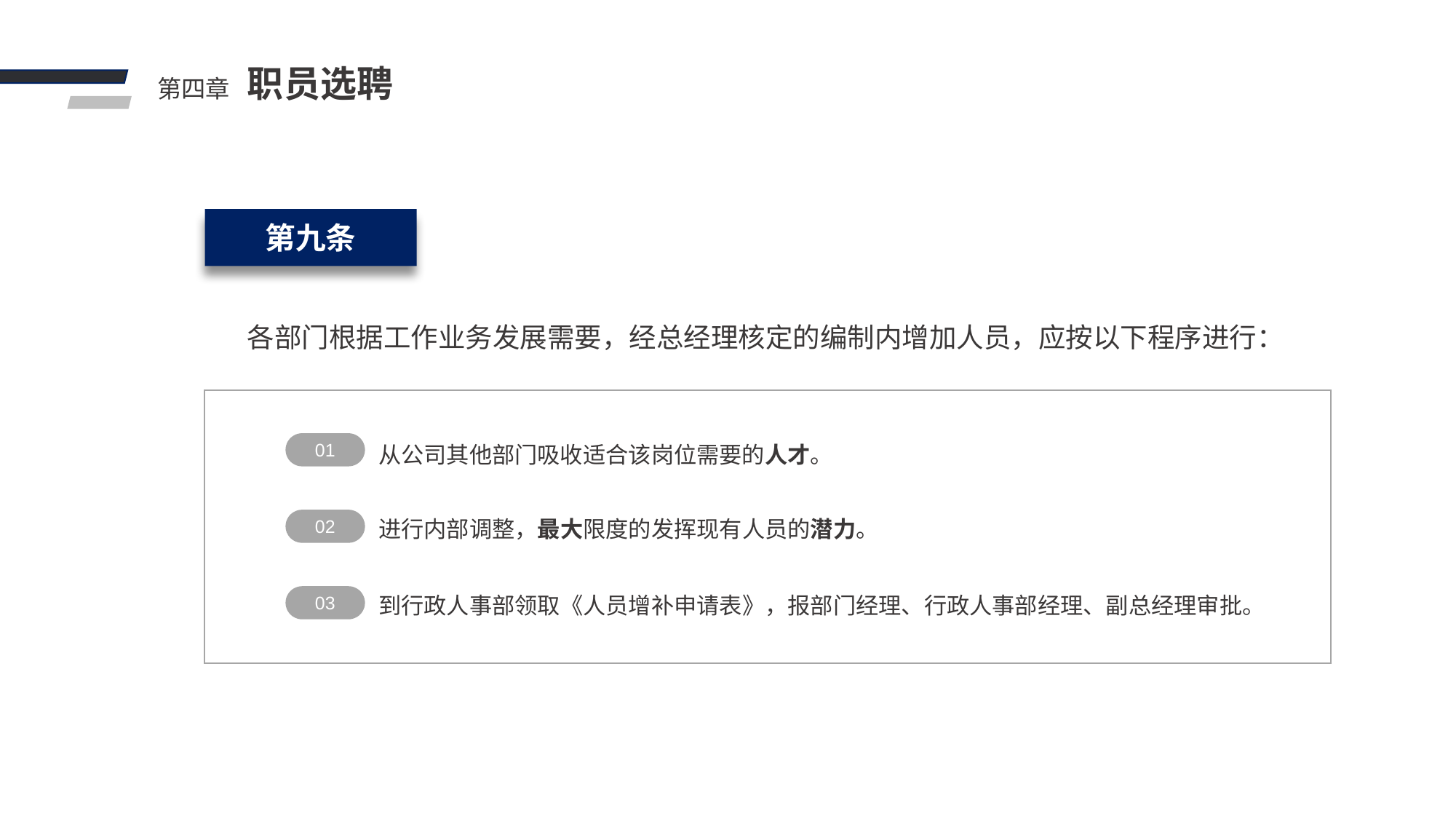

职员选聘
第四章

第九条
各部门根据工作业务发展需要，经总经理核定的编制内增加人员，应按以下程序进行：

01
从公司其他部门吸收适合该岗位需要的人才。
进行内部调整，最大限度的发挥现有人员的潜力。
02
03
到行政人事部领取《人员增补申请表》，报部门经理、行政人事部经理、副总经理审批。